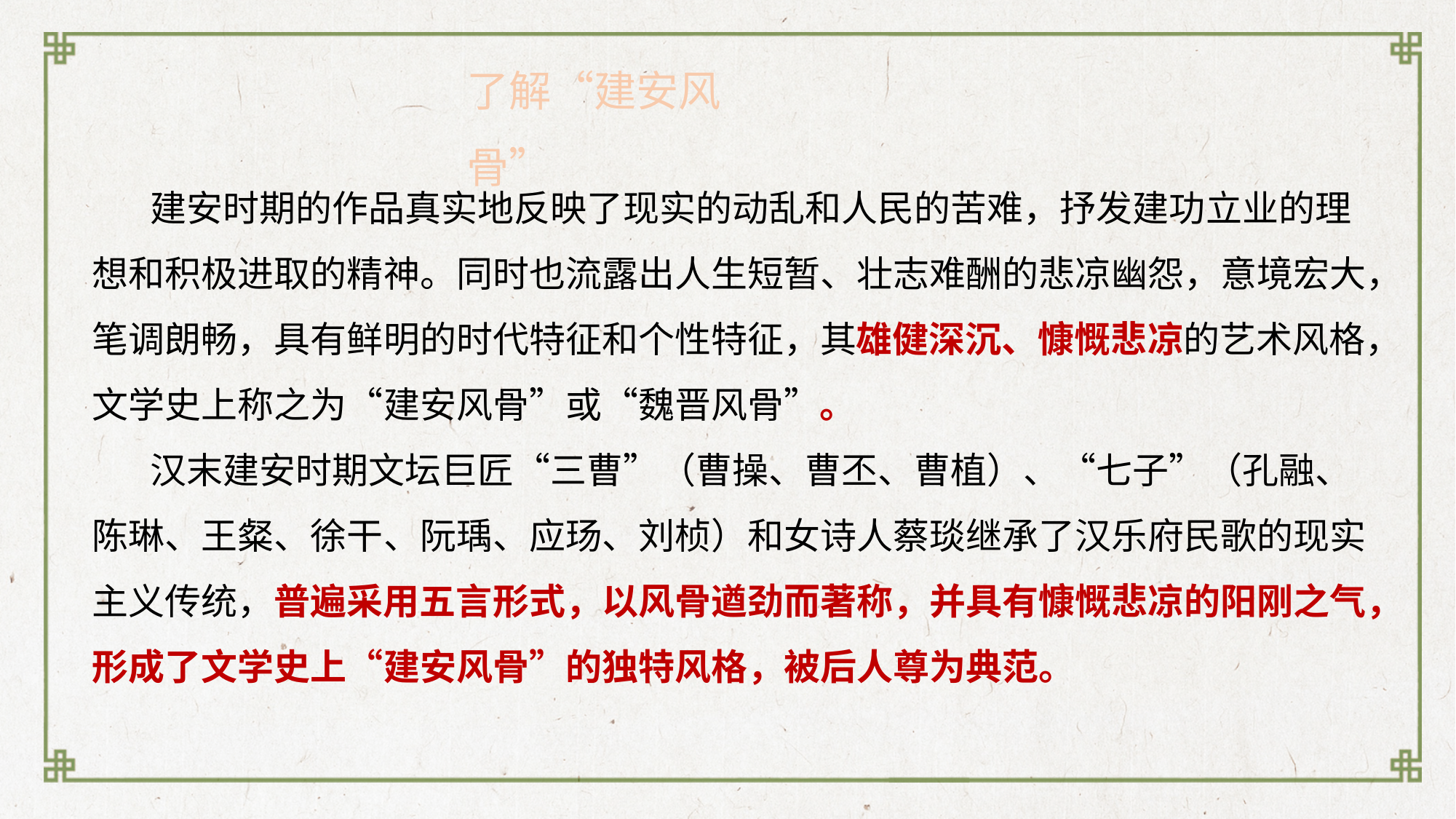

了解“建安风骨”
      建安时期的作品真实地反映了现实的动乱和人民的苦难，抒发建功立业的理想和积极进取的精神。同时也流露出人生短暂、壮志难酬的悲凉幽怨，意境宏大，笔调朗畅，具有鲜明的时代特征和个性特征，其雄健深沉、慷慨悲凉的艺术风格，文学史上称之为“建安风骨”或“魏晋风骨”。
      汉末建安时期文坛巨匠“三曹”（曹操、曹丕、曹植）、“七子”（孔融、陈琳、王粲、徐干、阮瑀、应玚、刘桢）和女诗人蔡琰继承了汉乐府民歌的现实主义传统，普遍采用五言形式，以风骨遒劲而著称，并具有慷慨悲凉的阳刚之气，形成了文学史上“建安风骨”的独特风格，被后人尊为典范。